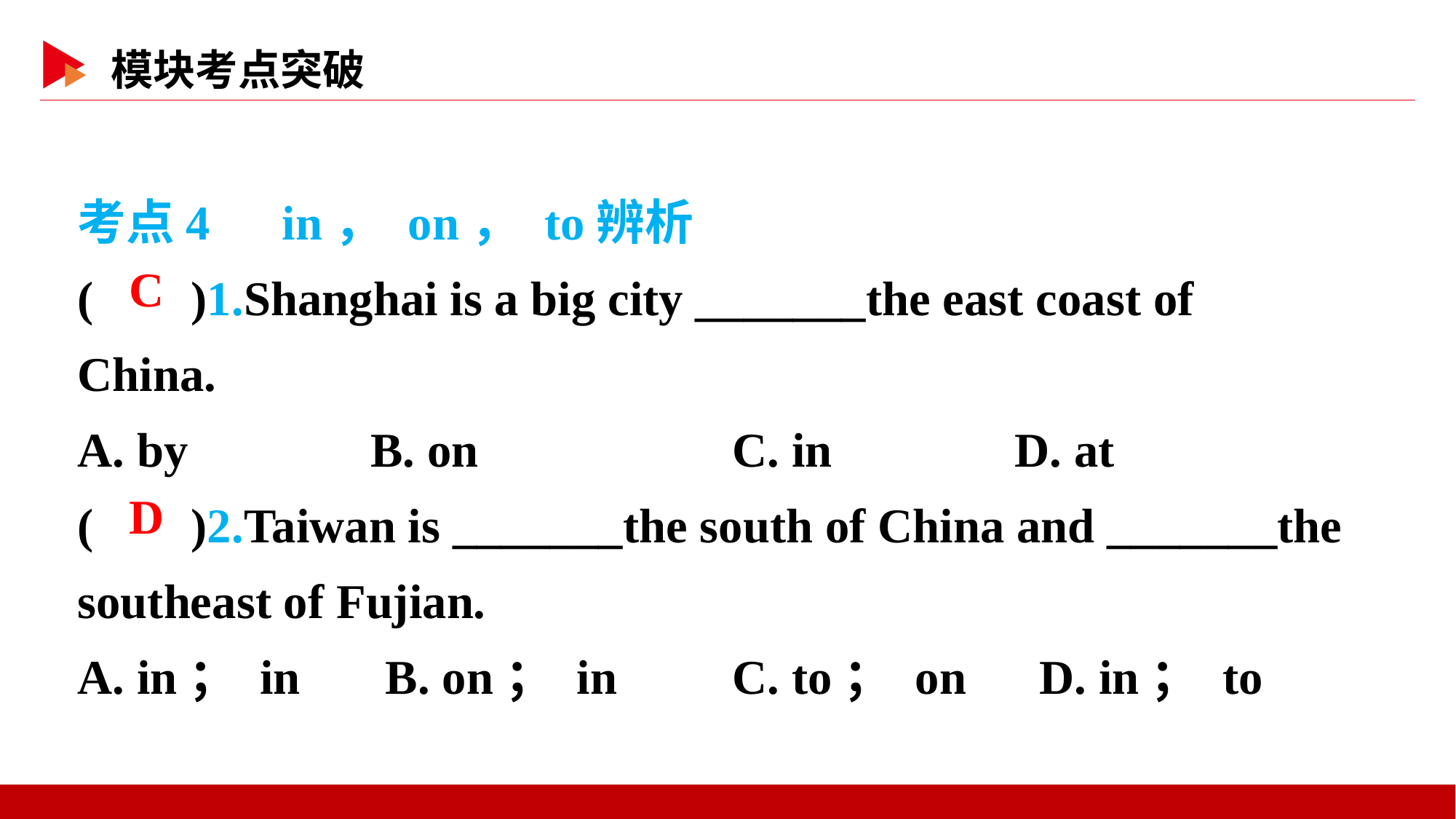

考点4　in， on， to辨析
(        )1.Shanghai is a big city _______the east coast of China.
A. by               B. on			C. in               D. at
(        )2.Taiwan is _______the south of China and _______the southeast of Fujian.
A. in； in       B. on； in		C. to； on      D. in； to
   C
   D